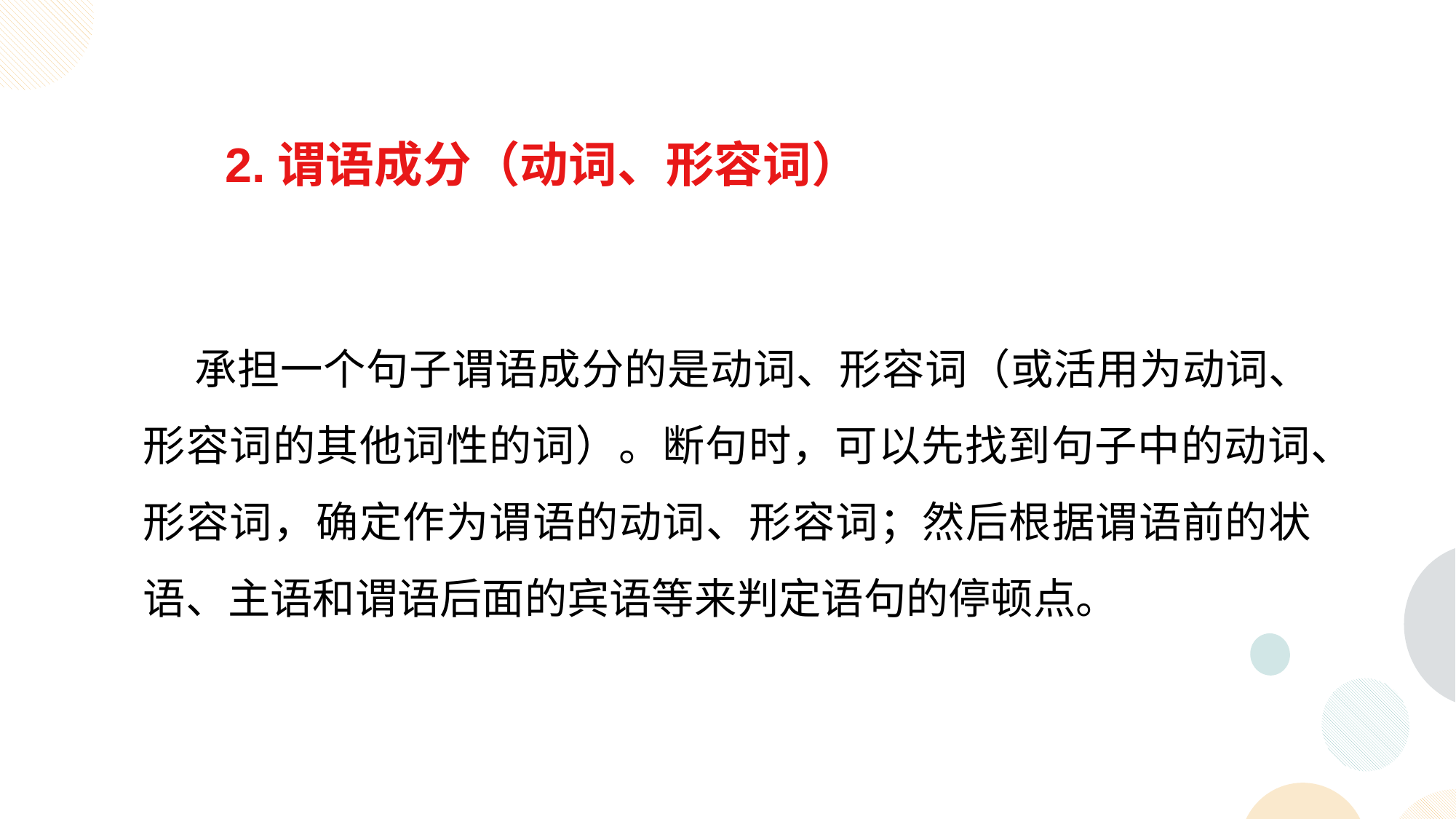

2.谓语成分（动词、形容词）
    承担一个句子谓语成分的是动词、形容词（或活用为动词、形容词的其他词性的词）。断句时，可以先找到句子中的动词、形容词，确定作为谓语的动词、形容词；然后根据谓语前的状语、主语和谓语后面的宾语等来判定语句的停顿点。